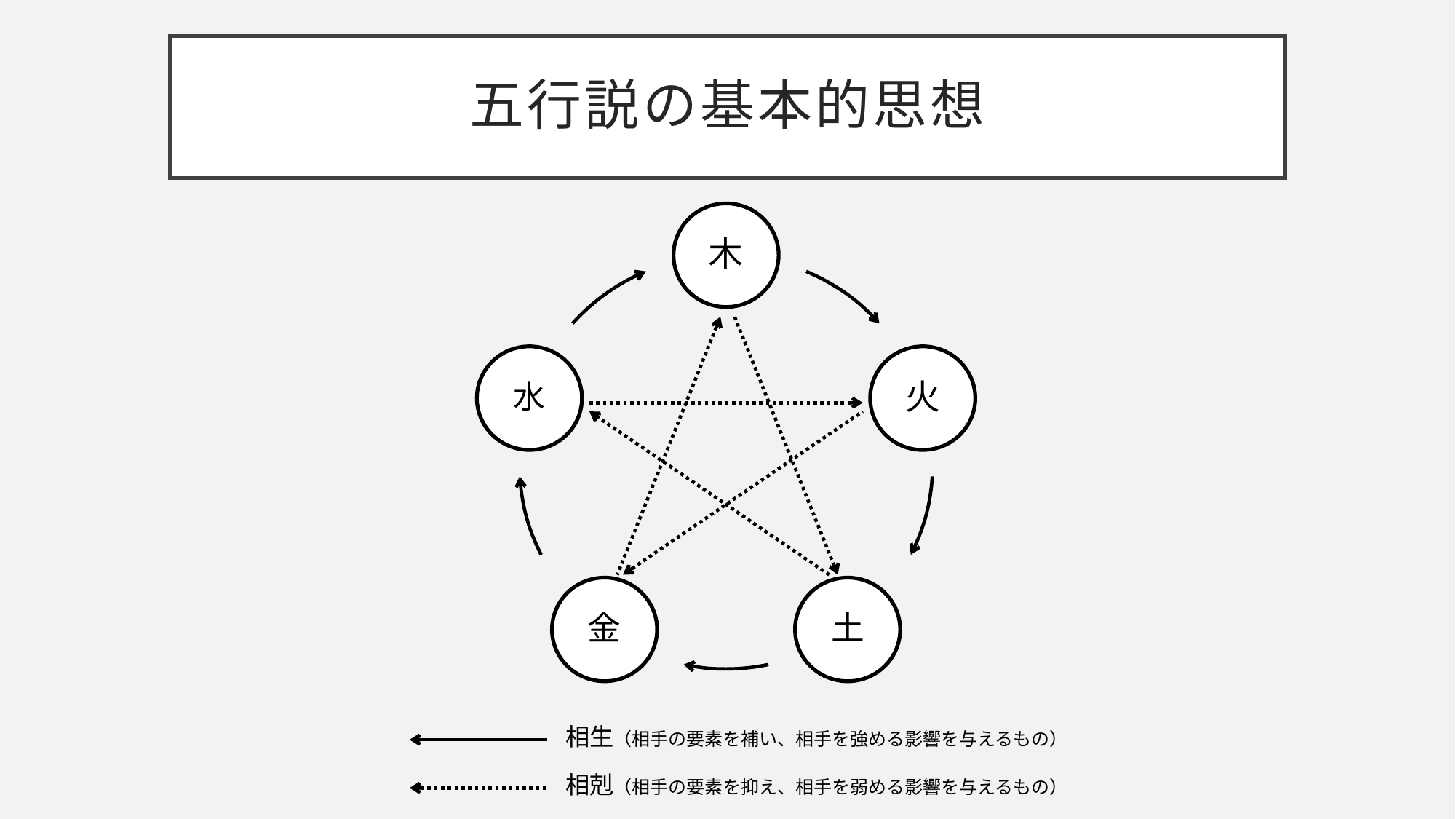

# 五行説の基本的思想
木
火
土
金
水
相生（相手の要素を補い、相手を強める影響を与えるもの）
相剋（相手の要素を抑え、相手を弱める影響を与えるもの）